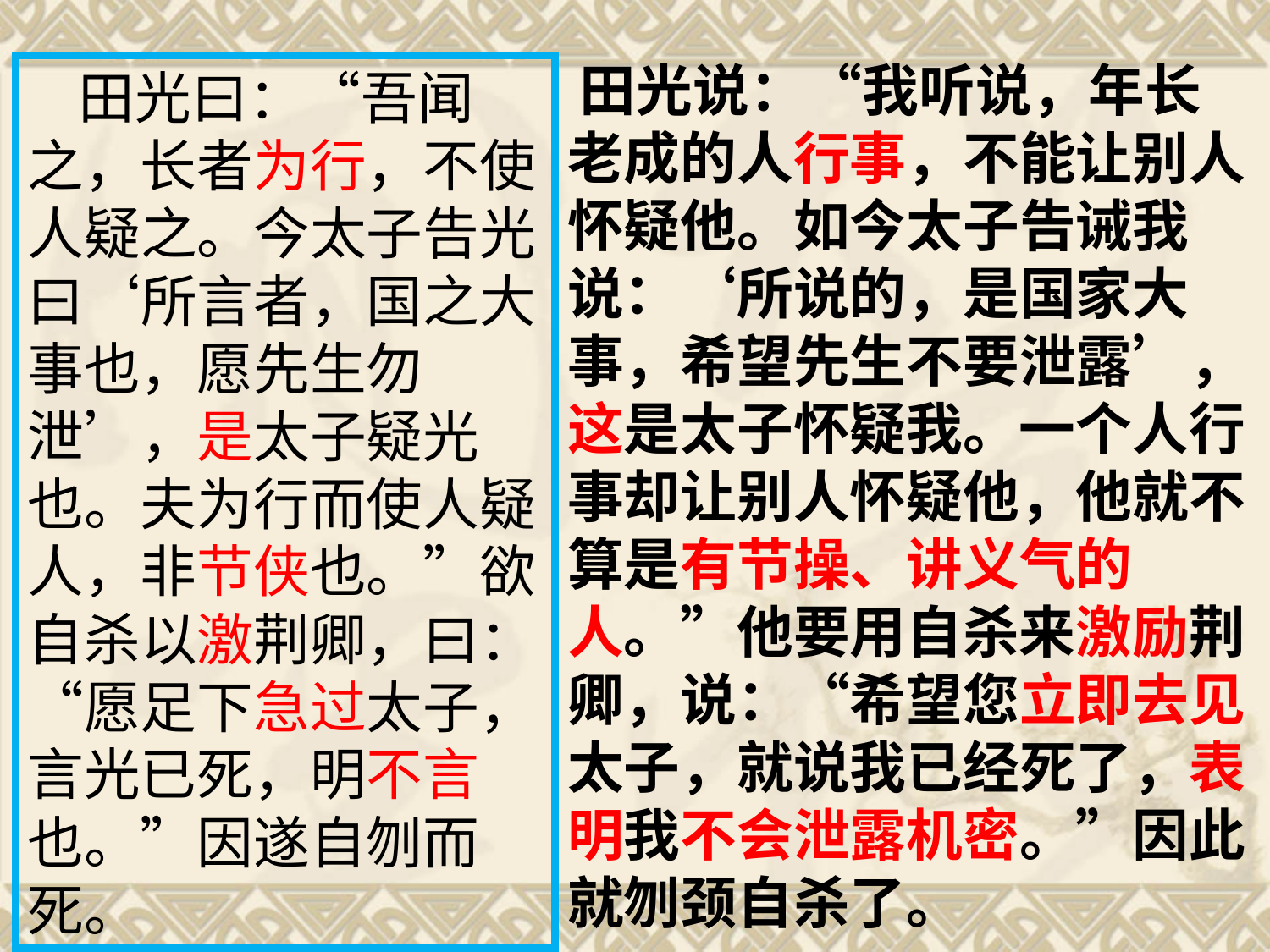

田光说：“我听说，年长老成的人行事，不能让别人怀疑他。如今太子告诫我说：‘所说的，是国家大事，希望先生不要泄露’，这是太子怀疑我。一个人行事却让别人怀疑他，他就不算是有节操、讲义气的人。”他要用自杀来激励荆卿，说：“希望您立即去见太子，就说我已经死了，表明我不会泄露机密。”因此就刎颈自杀了。
  田光曰：“吾闻之，长者为行，不使人疑之。今太子告光曰‘所言者，国之大事也，愿先生勿泄’，是太子疑光也。夫为行而使人疑人，非节侠也。”欲自杀以激荆卿，曰：“愿足下急过太子，言光已死，明不言也。”因遂自刎而死。